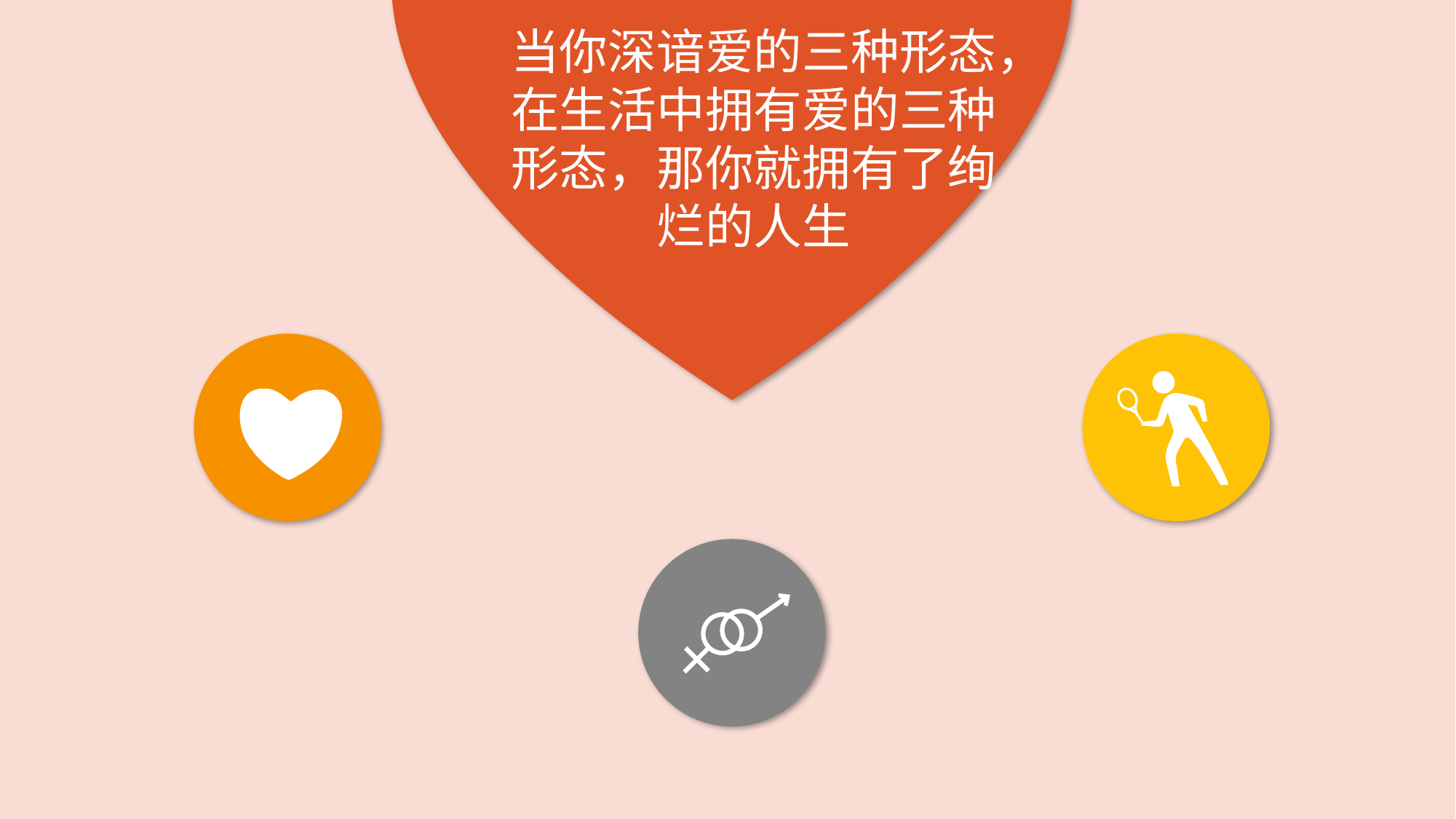

当你深谙爱的三种形态，在生活中拥有爱的三种形态，那你就拥有了绚烂的人生